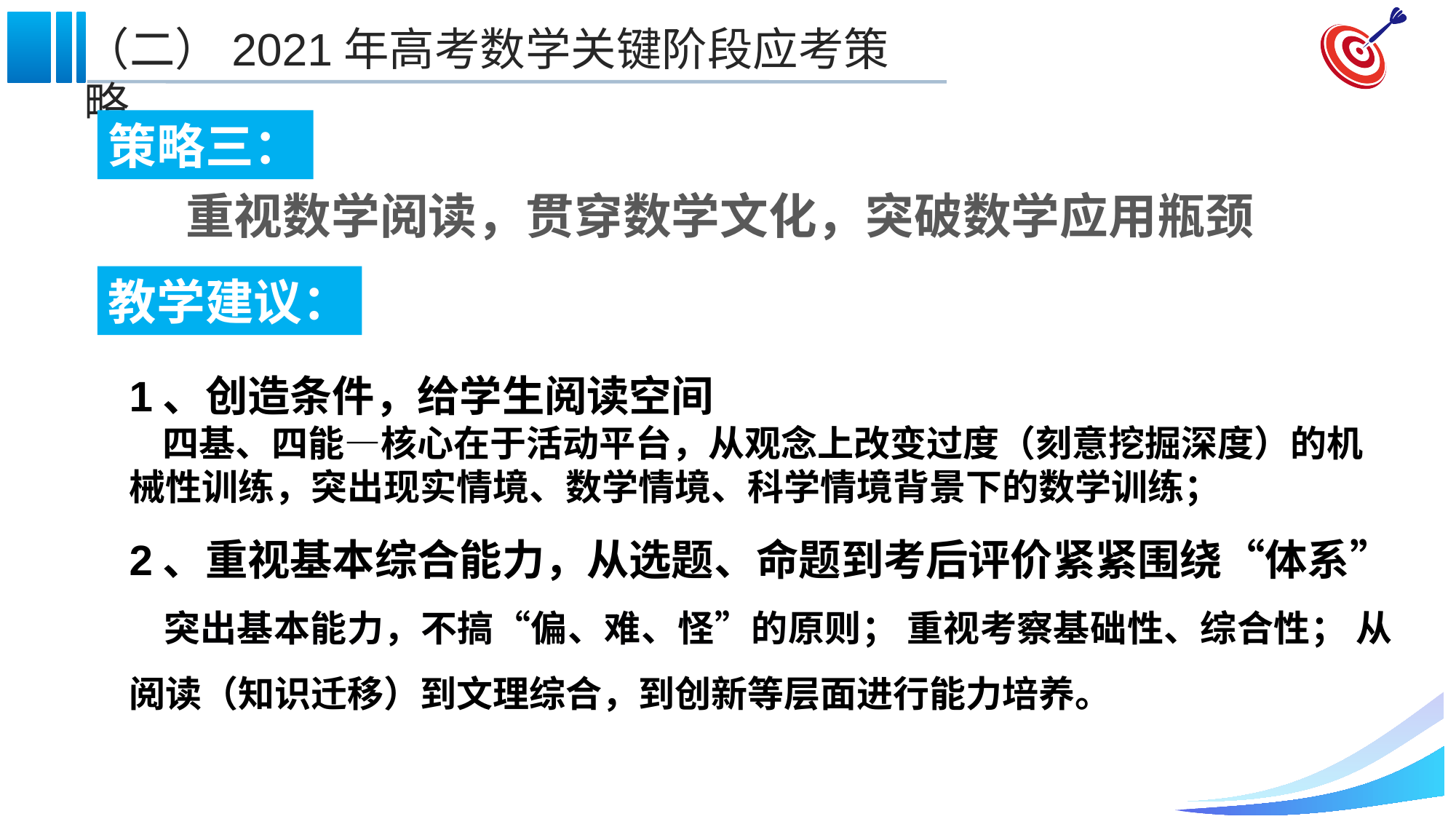

策略三：
重视数学阅读，贯穿数学文化，突破数学应用瓶颈
教学建议：
1、创造条件，给学生阅读空间
   四基、四能—核心在于活动平台，从观念上改变过度（刻意挖掘深度）的机械性训练，突出现实情境、数学情境、科学情境背景下的数学训练；
2、重视基本综合能力，从选题、命题到考后评价紧紧围绕“体系”
   突出基本能力，不搞“偏、难、怪”的原则； 重视考察基础性、综合性； 从阅读（知识迁移）到文理综合，到创新等层面进行能力培养。